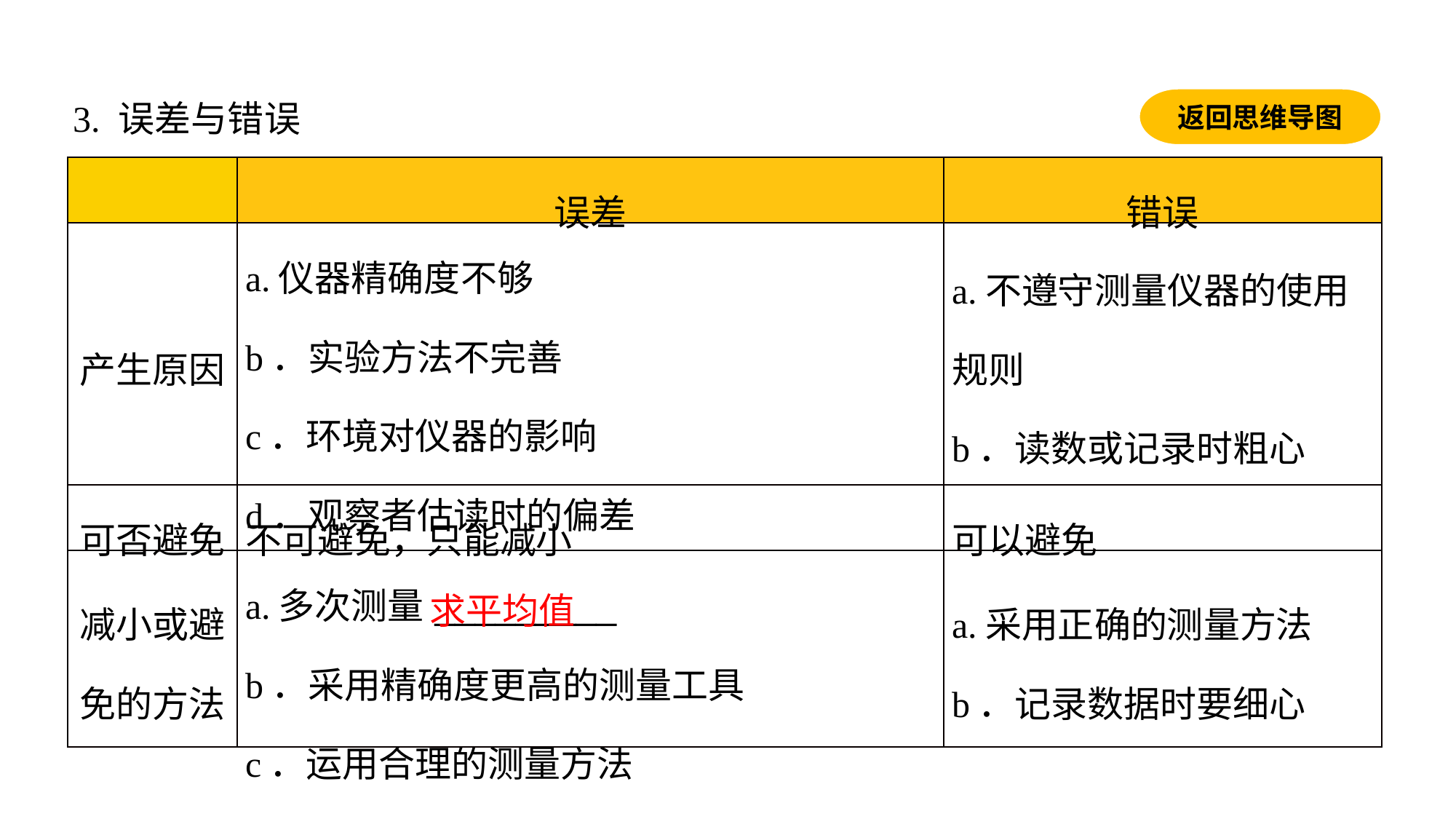

返回思维导图
3. 误差与错误
|  | 误差 | 错误 |
| --- | --- | --- |
| 产生原因 | a.仪器精确度不够 b．实验方法不完善 c．环境对仪器的影响 d．观察者估读时的偏差 | a.不遵守测量仪器的使用规则 b．读数或记录时粗心 |
| 可否避免 | 不可避免，只能减小 | 可以避免 |
| 减小或避免的方法 | a.多次测量\_\_\_\_\_\_\_\_\_ b．采用精确度更高的测量工具 c．运用合理的测量方法 | a.采用正确的测量方法b．记录数据时要细心 |
求平均值